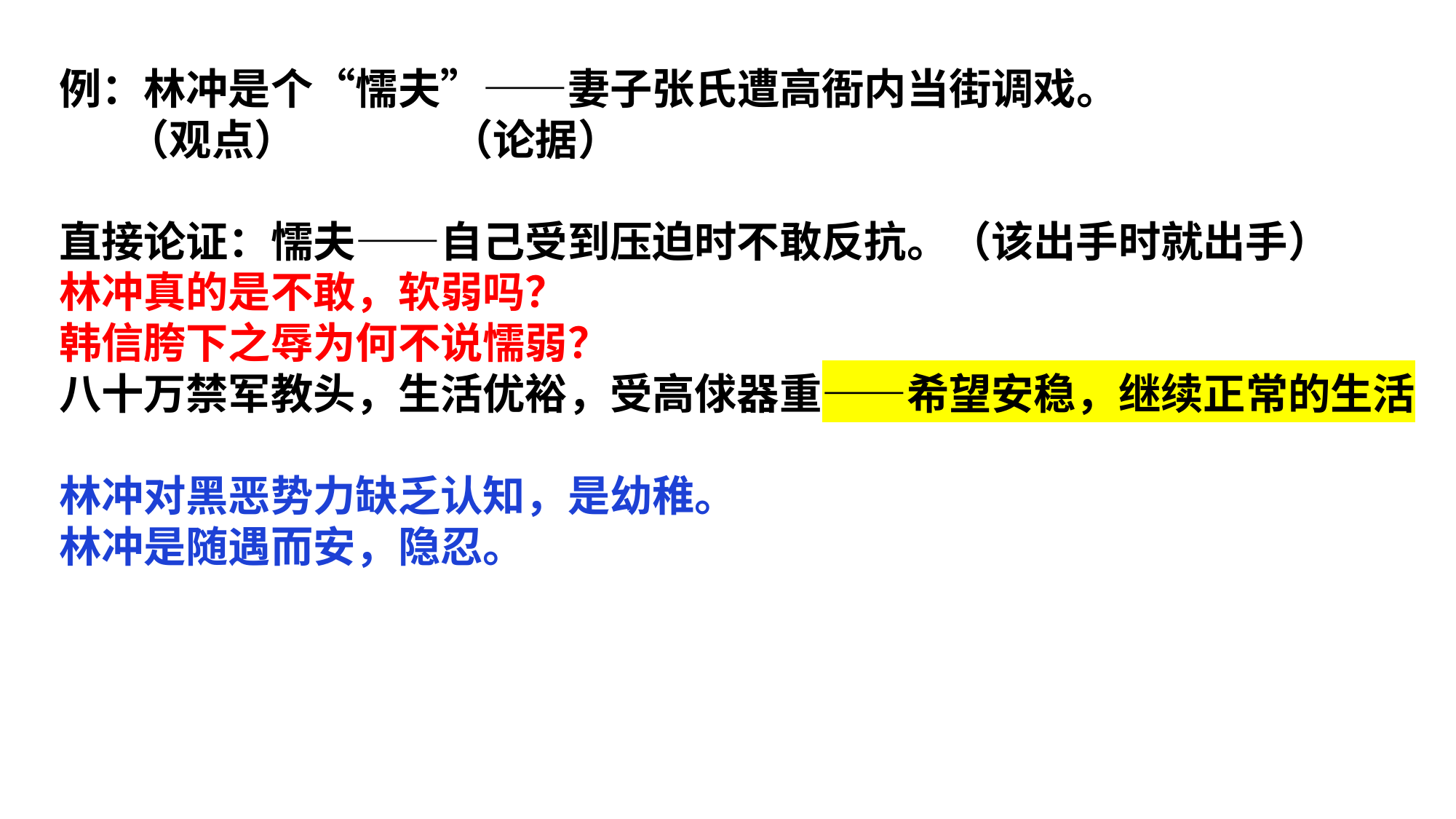

例：林冲是个“懦夫”——妻子张氏遭高衙内当街调戏。
      （观点）                （论据）

直接论证：懦夫——自己受到压迫时不敢反抗。（该出手时就出手）
林冲真的是不敢，软弱吗？
韩信胯下之辱为何不说懦弱？
八十万禁军教头，生活优裕，受高俅器重——希望安稳，继续正常的生活

林冲对黑恶势力缺乏认知，是幼稚。
林冲是随遇而安，隐忍。